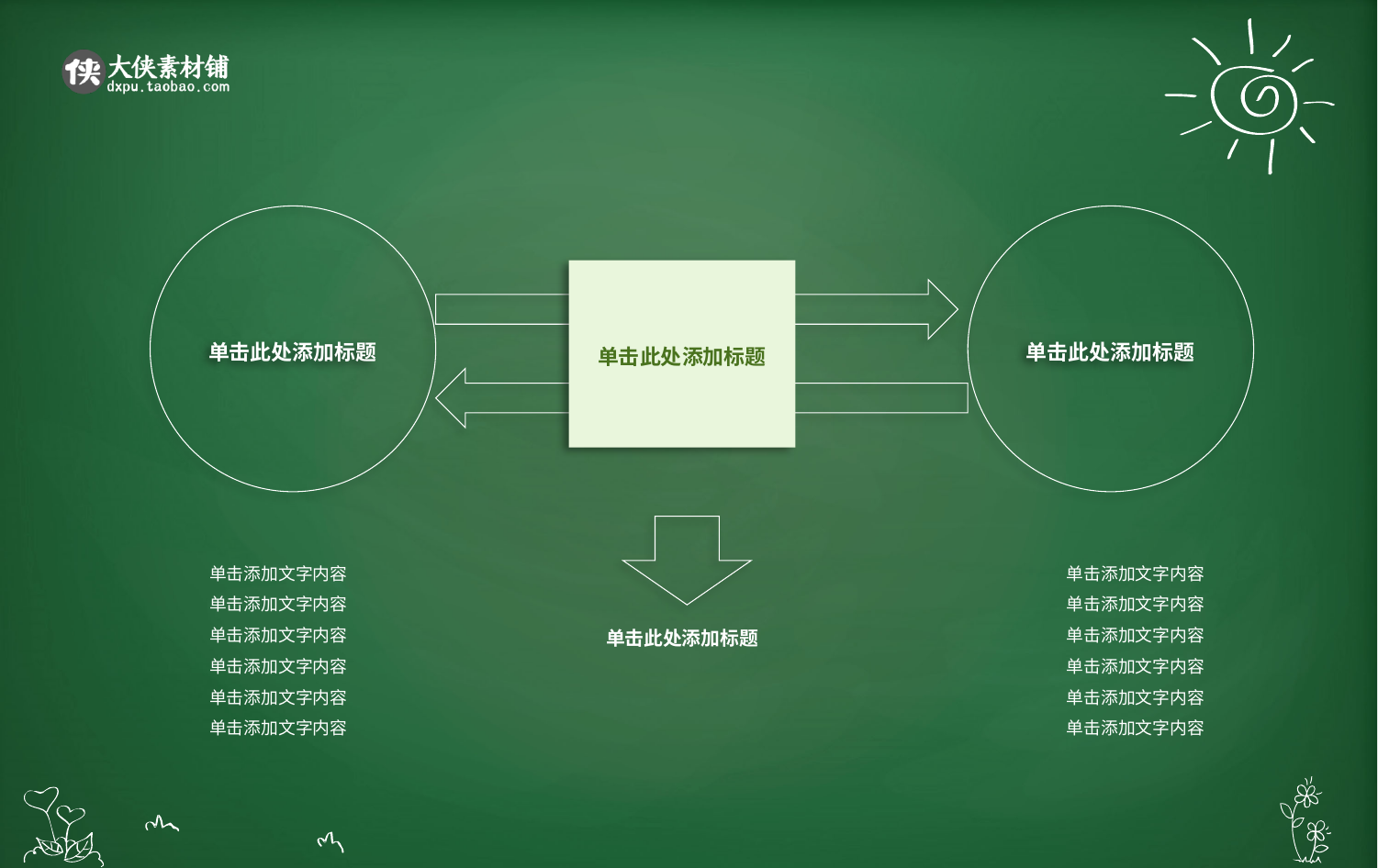

单击此处添加标题
单击此处添加标题
单击此处添加标题

单击添加文字内容
单击添加文字内容
单击添加文字内容
单击添加文字内容
单击添加文字内容
单击添加文字内容
单击添加文字内容
单击添加文字内容
单击添加文字内容
单击添加文字内容
单击添加文字内容
单击添加文字内容
单击此处添加标题